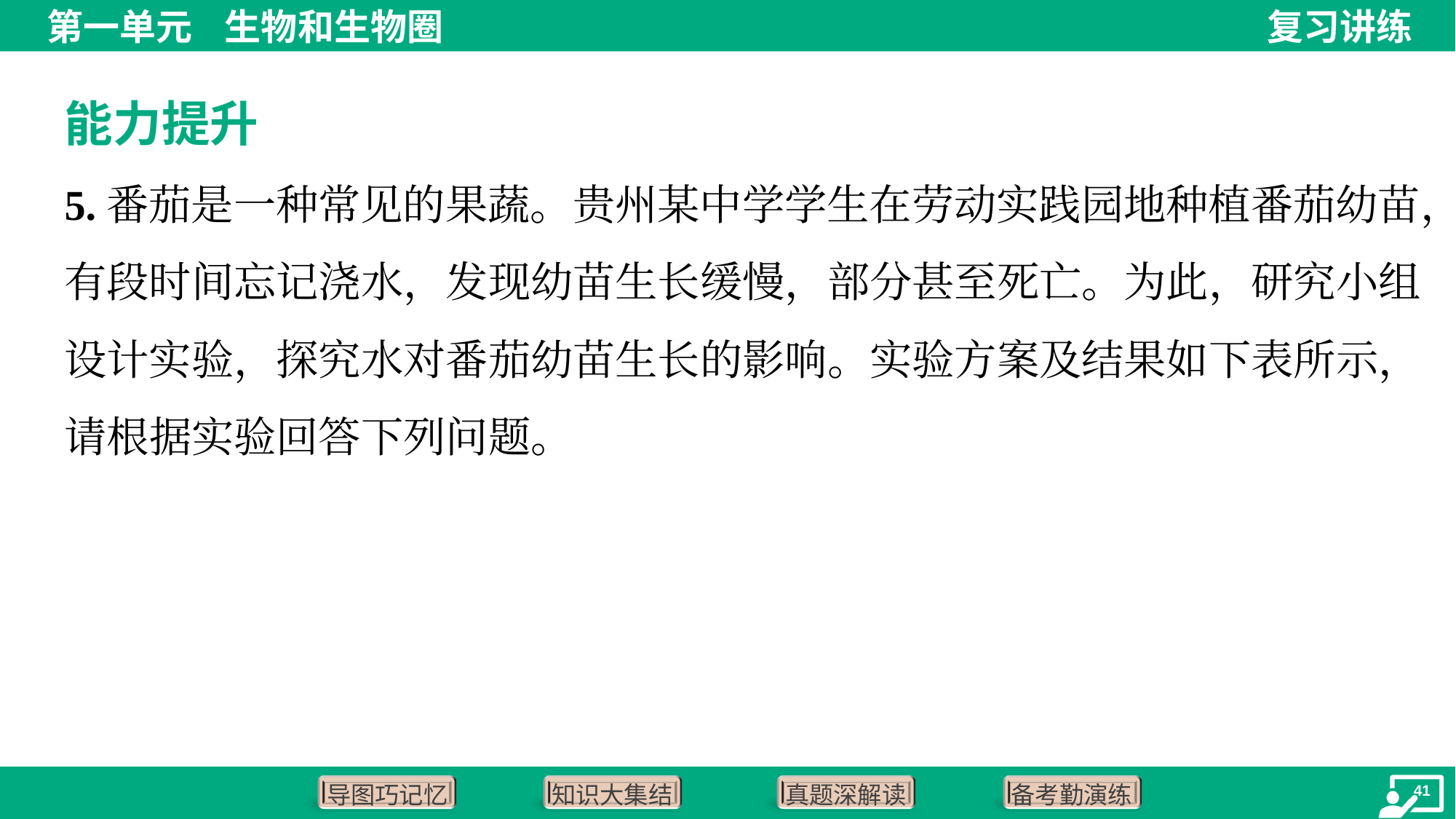

能力提升
5.番茄是一种常见的果蔬。贵州某中学学生在劳动实践园地种植番茄幼苗，
有段时间忘记浇水，发现幼苗生长缓慢，部分甚至死亡。为此，研究小组
设计实验，探究水对番茄幼苗生长的影响。实验方案及结果如下表所示，
请根据实验回答下列问题。